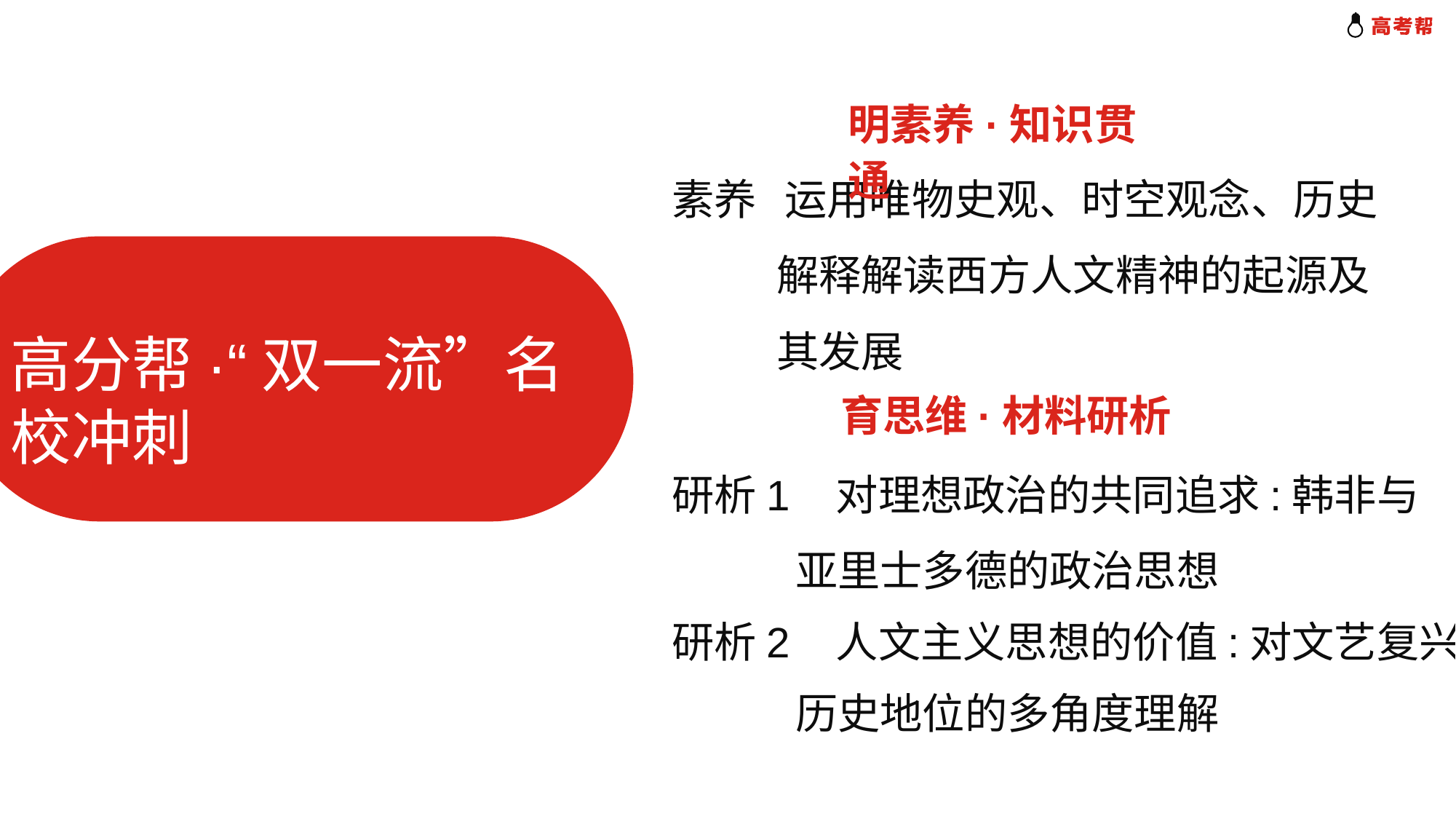

明素养·知识贯通
素养   运用唯物史观、时空观念、历史
          解释解读西方人文精神的起源及
          其发展
高分帮·“双一流”名校冲刺
育思维·材料研析
研析1   对理想政治的共同追求:韩非与
            亚里士多德的政治思想
研析2   人文主义思想的价值:对文艺复兴
            历史地位的多角度理解